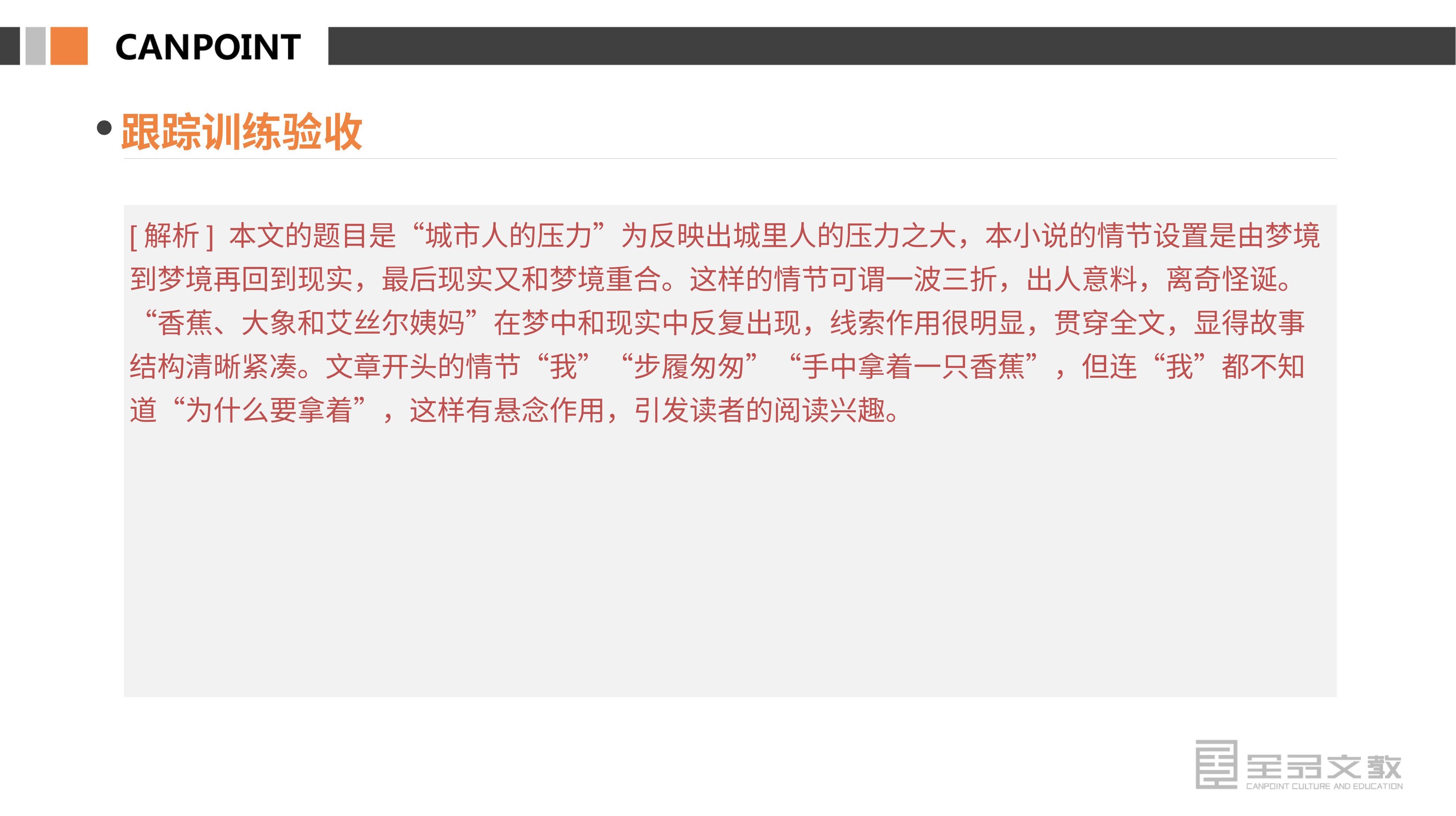

跟踪训练验收

[解析] 本文的题目是“城市人的压力”为反映出城里人的压力之大，本小说的情节设置是由梦境到梦境再回到现实，最后现实又和梦境重合。这样的情节可谓一波三折，出人意料，离奇怪诞。“香蕉、大象和艾丝尔姨妈”在梦中和现实中反复出现，线索作用很明显，贯穿全文，显得故事结构清晰紧凑。文章开头的情节“我”“步履匆匆”“手中拿着一只香蕉”，但连“我”都不知道“为什么要拿着”，这样有悬念作用，引发读者的阅读兴趣。